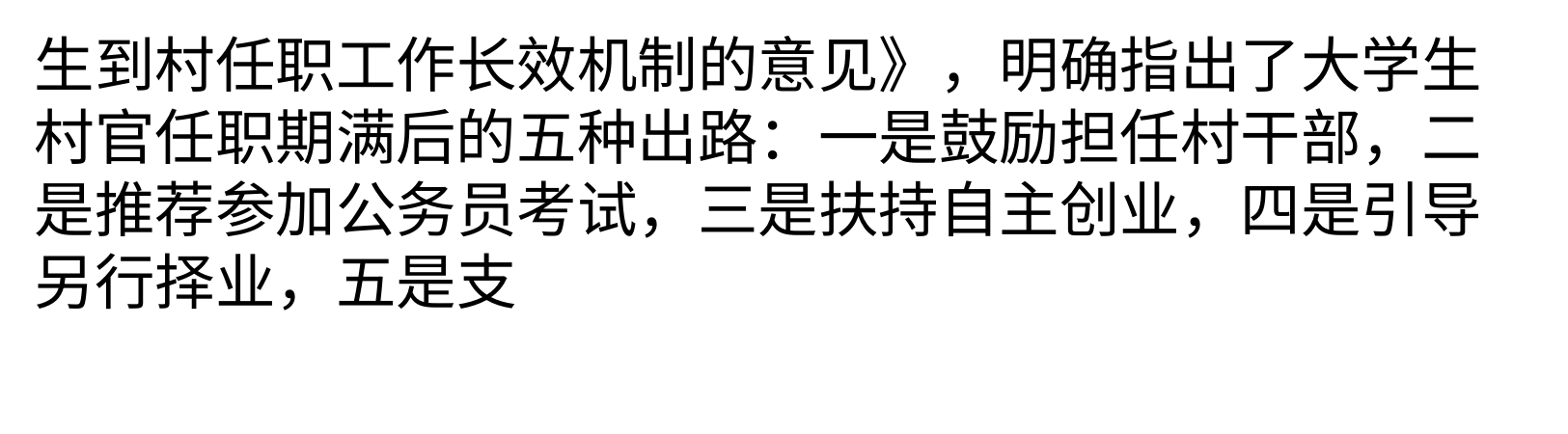

生到村任职工作长效机制的意见》，明确指出了大学生村官任职期满后的五种出路：一是鼓励担任村干部，二是推荐参加公务员考试，三是扶持自主创业，四是引导另行择业，五是支